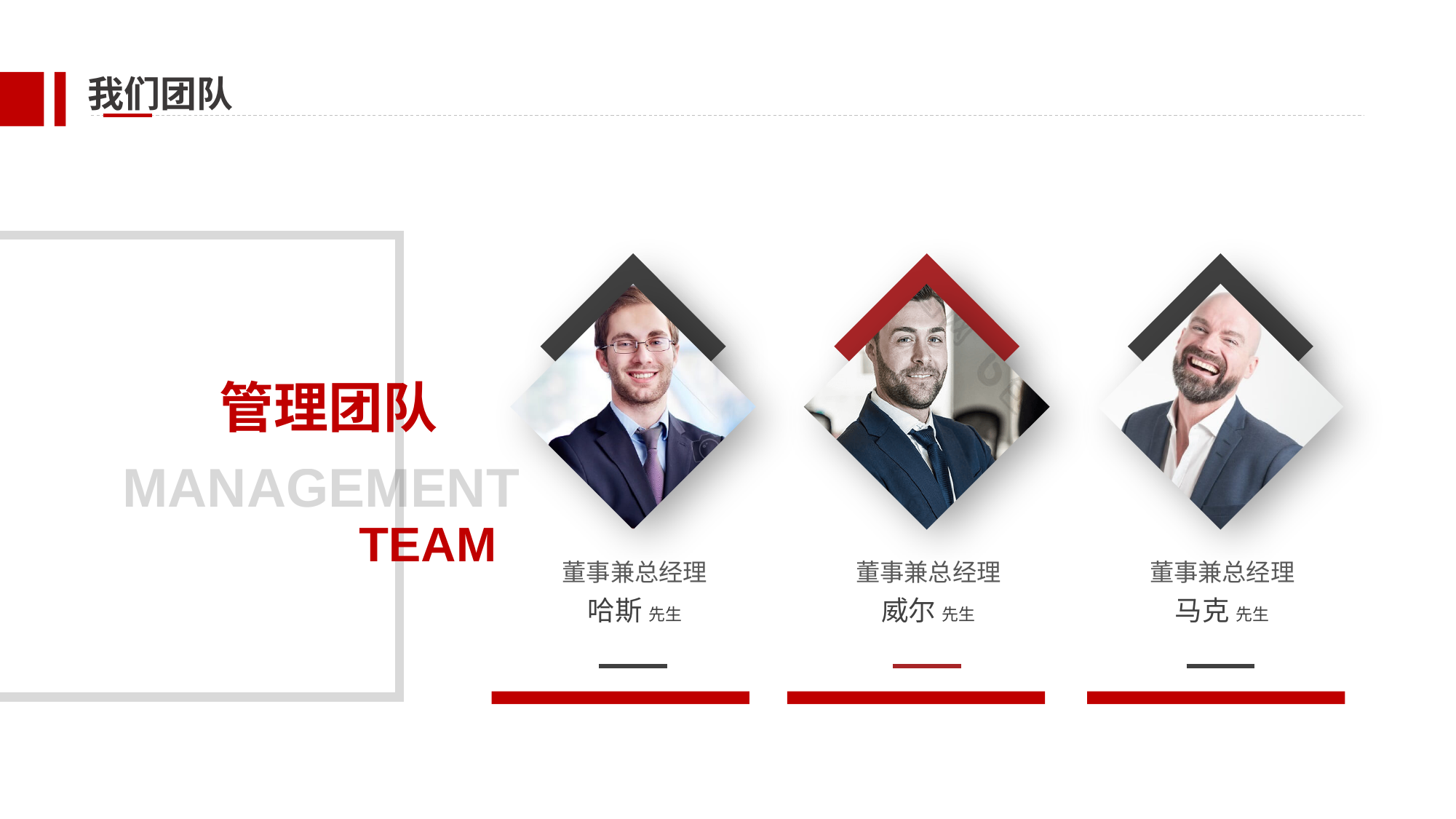

我们团队

董事兼总经理
哈斯 先生

董事兼总经理
威尔 先生

董事兼总经理
马克 先生
管理团队
MANAGEMENT
TEAM